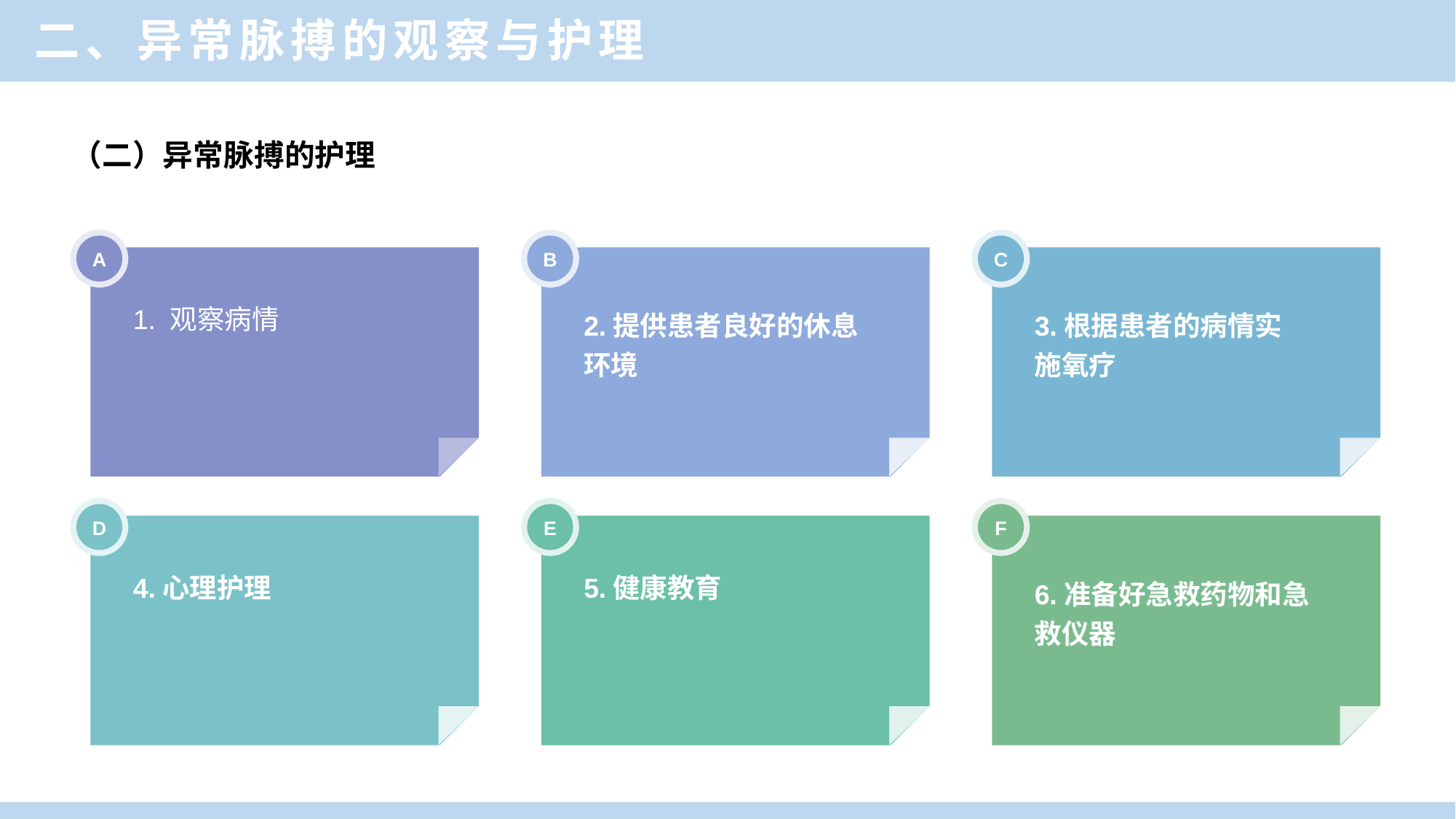

二、异常脉搏的观察与护理
（二）异常脉搏的护理

A
B
C

2.提供患者良好的休息环境
3.根据患者的病情实施氧疗
1. 观察病情

D
E
F

6.准备好急救药物和急救仪器
4.心理护理
5.健康教育